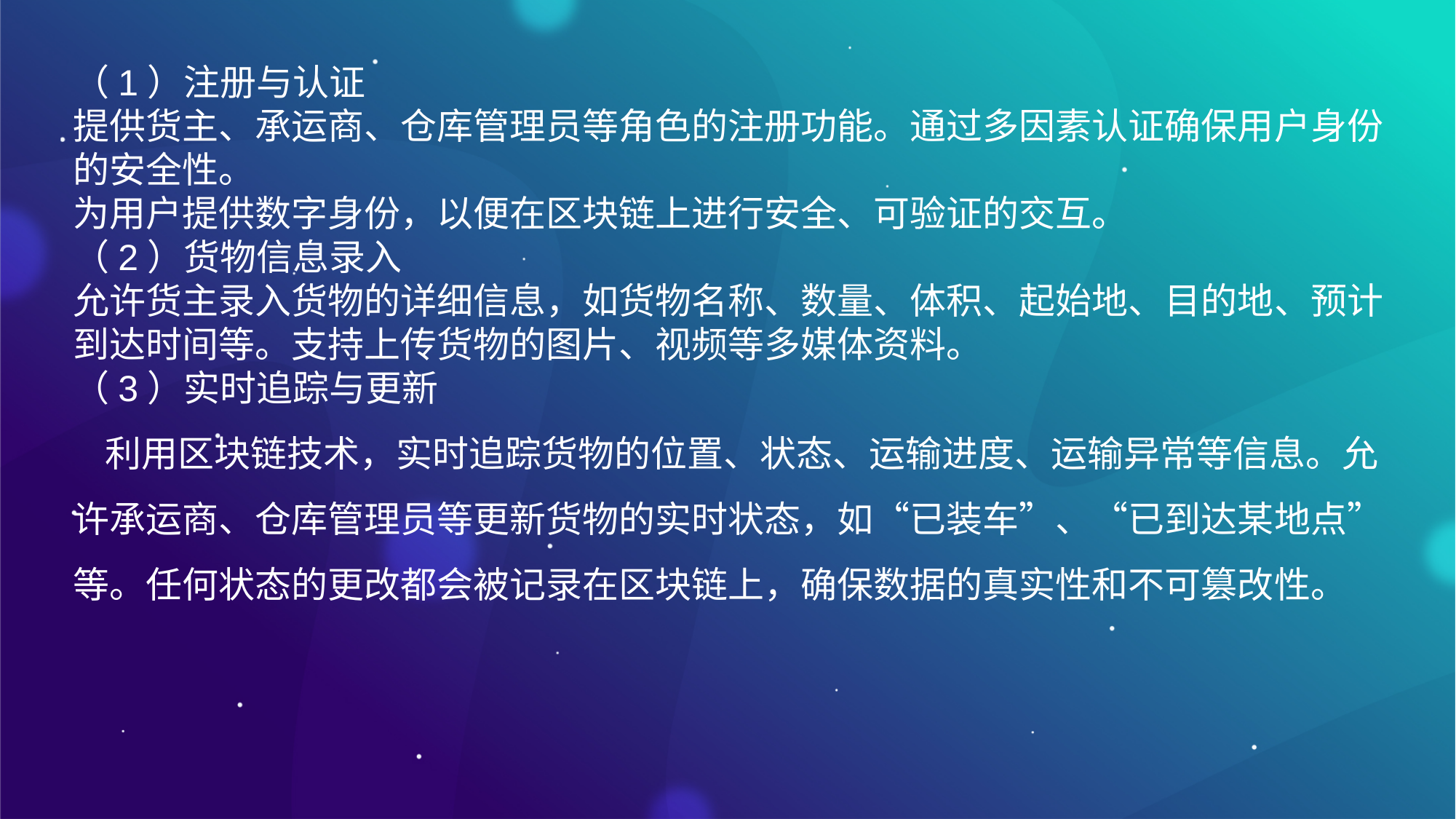

（1）注册与认证提供货主、承运商、仓库管理员等角色的注册功能。通过多因素认证确保用户身份的安全性。为用户提供数字身份，以便在区块链上进行安全、可验证的交互。（2）货物信息录入允许货主录入货物的详细信息，如货物名称、数量、体积、起始地、目的地、预计到达时间等。支持上传货物的图片、视频等多媒体资料。（3）实时追踪与更新利用区块链技术，实时追踪货物的位置、状态、运输进度、运输异常等信息。允许承运商、仓库管理员等更新货物的实时状态，如“已装车”、“已到达某地点”等。任何状态的更改都会被记录在区块链上，确保数据的真实性和不可篡改性。